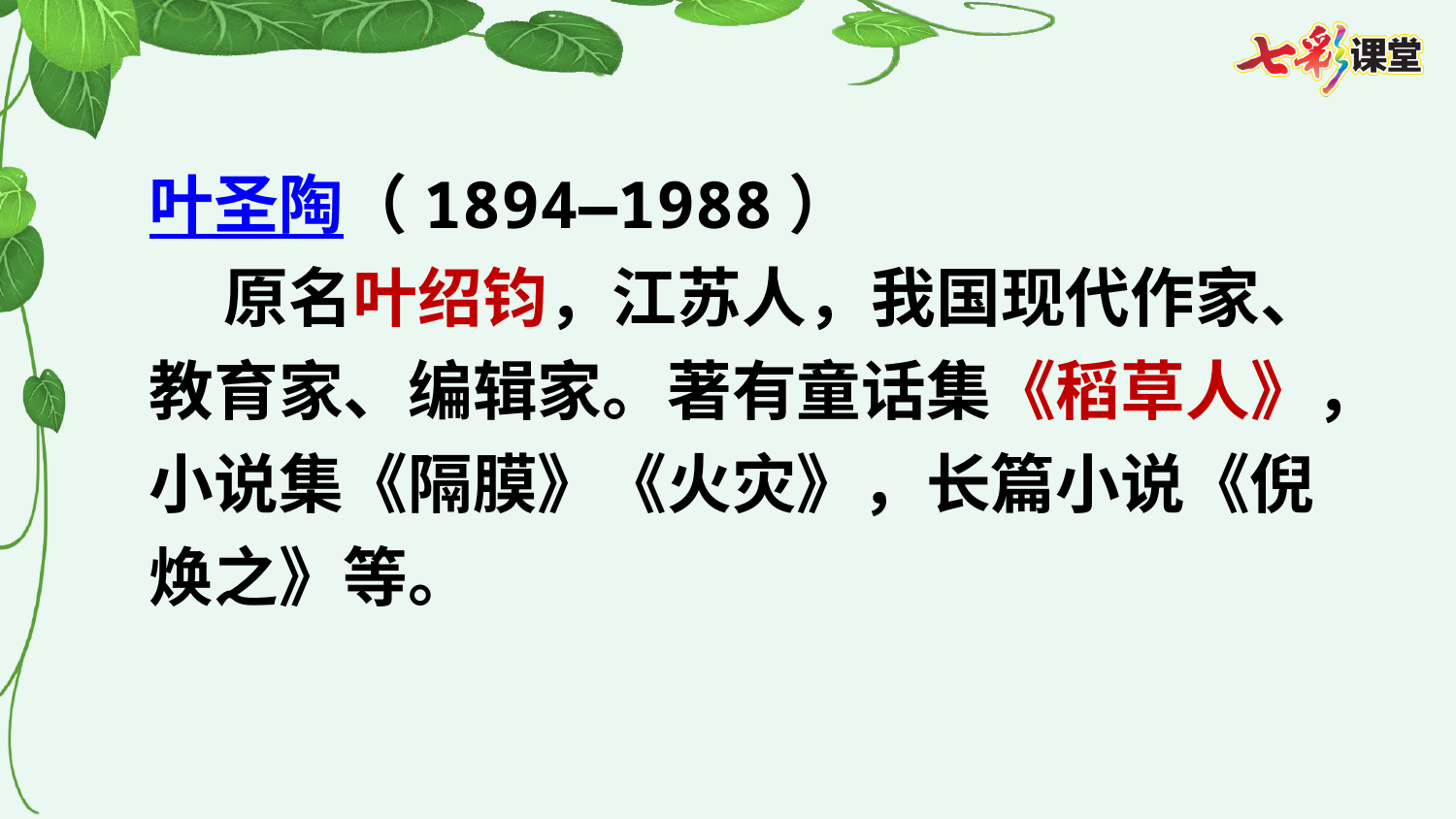

叶圣陶（1894—1988）
    原名叶绍钧，江苏人，我国现代作家、教育家、编辑家。著有童话集《稻草人》，小说集《隔膜》《火灾》，长篇小说《倪焕之》等。